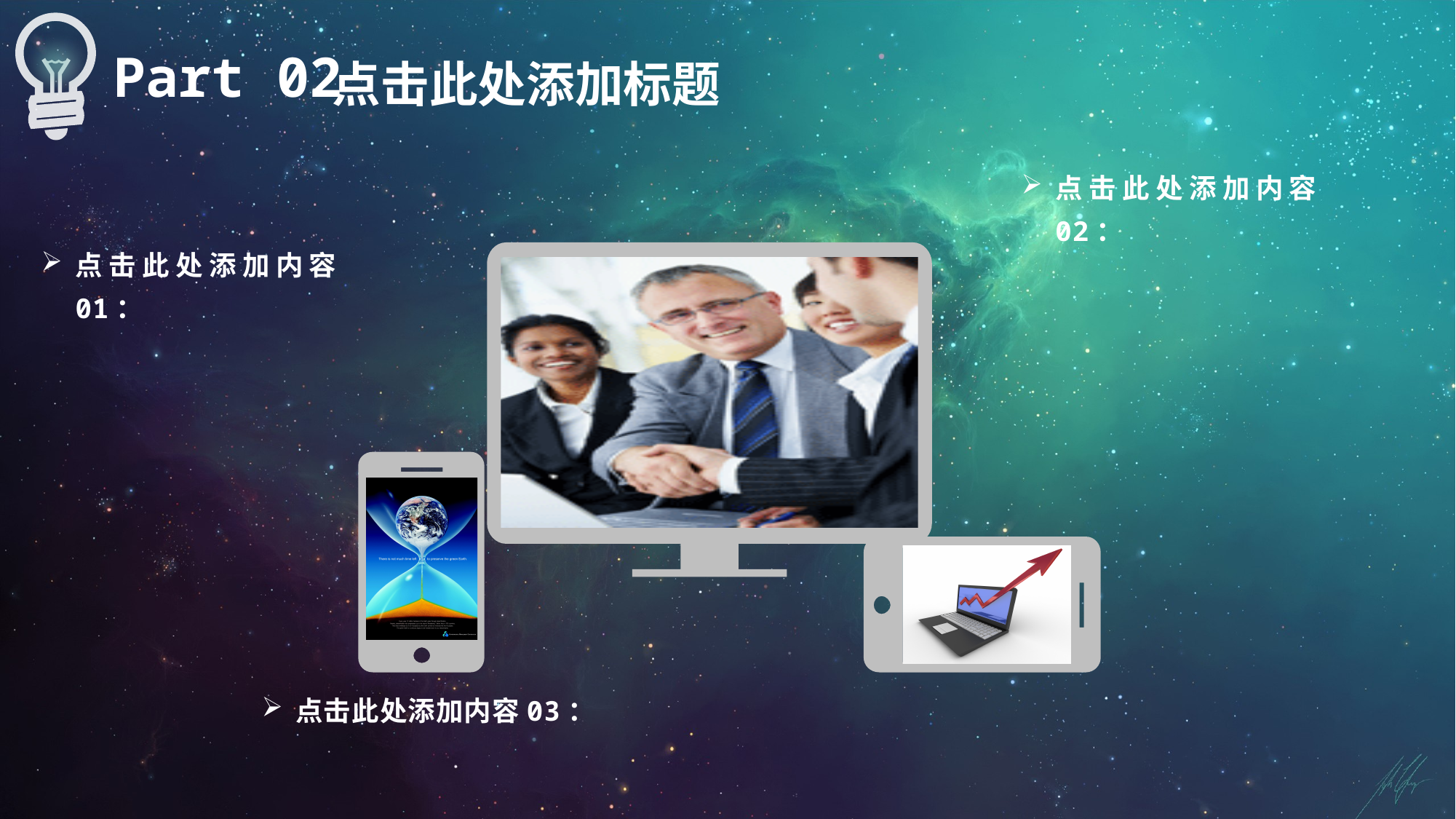

Part 02
点击此处添加标题
点击此处添加内容02：
点击此处添加内容01：

点击此处添加内容03：